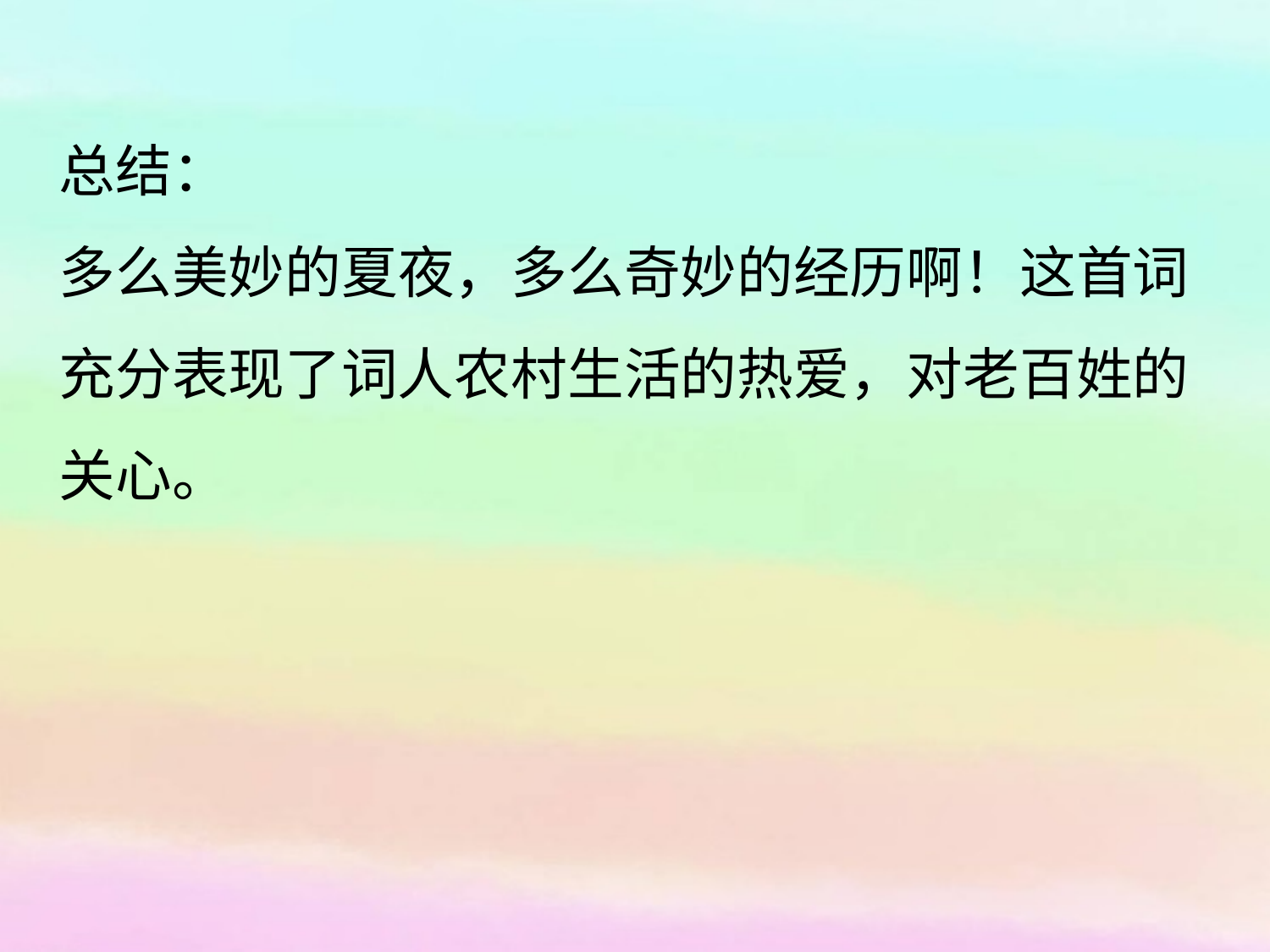

总结：
多么美妙的夏夜，多么奇妙的经历啊！这首词充分表现了词人农村生活的热爱，对老百姓的关心。